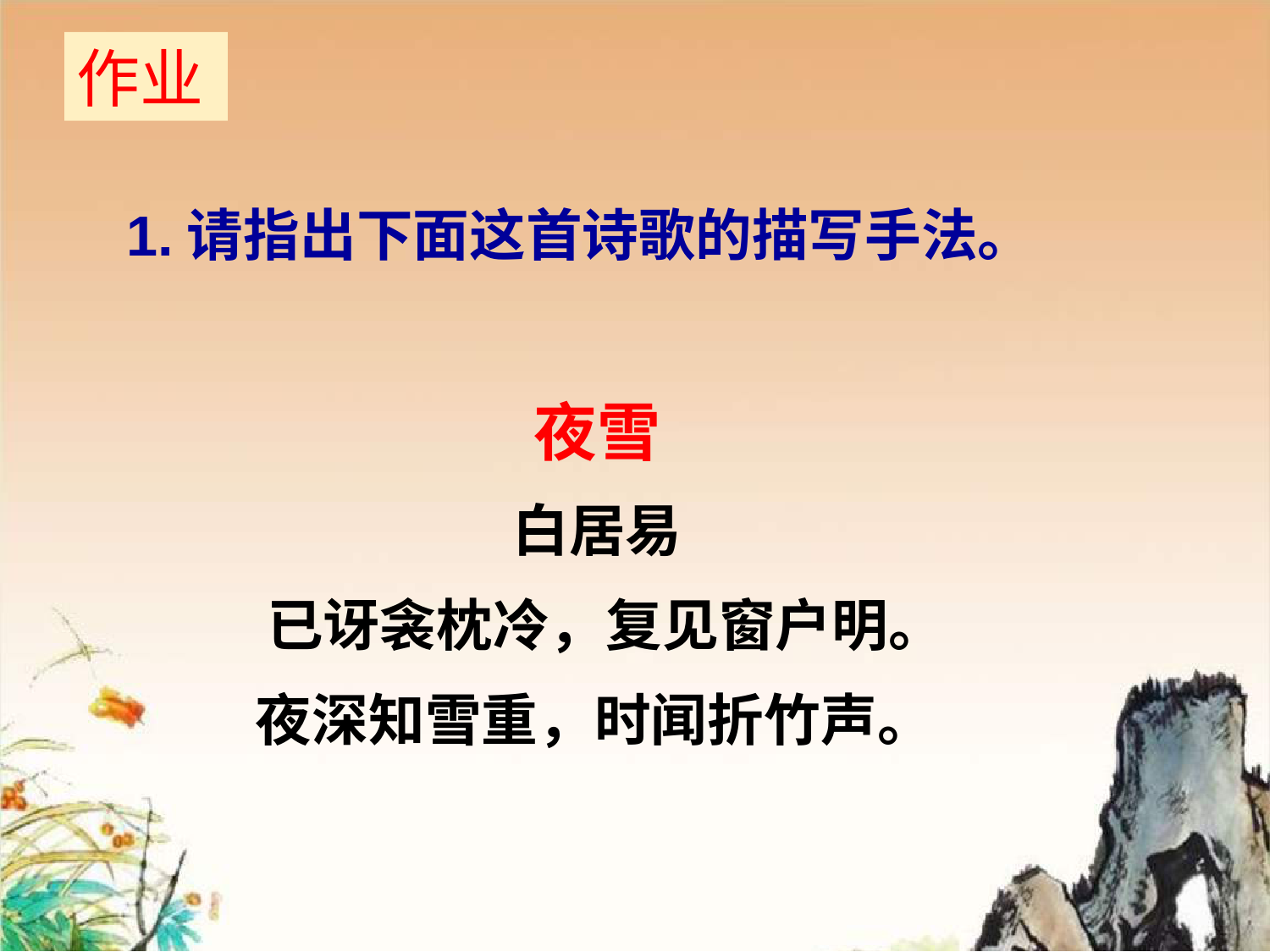

作业
1.请指出下面这首诗歌的描写手法。
夜雪
白居易
          已讶衾枕冷，复见窗户明。
          夜深知雪重，时闻折竹声。